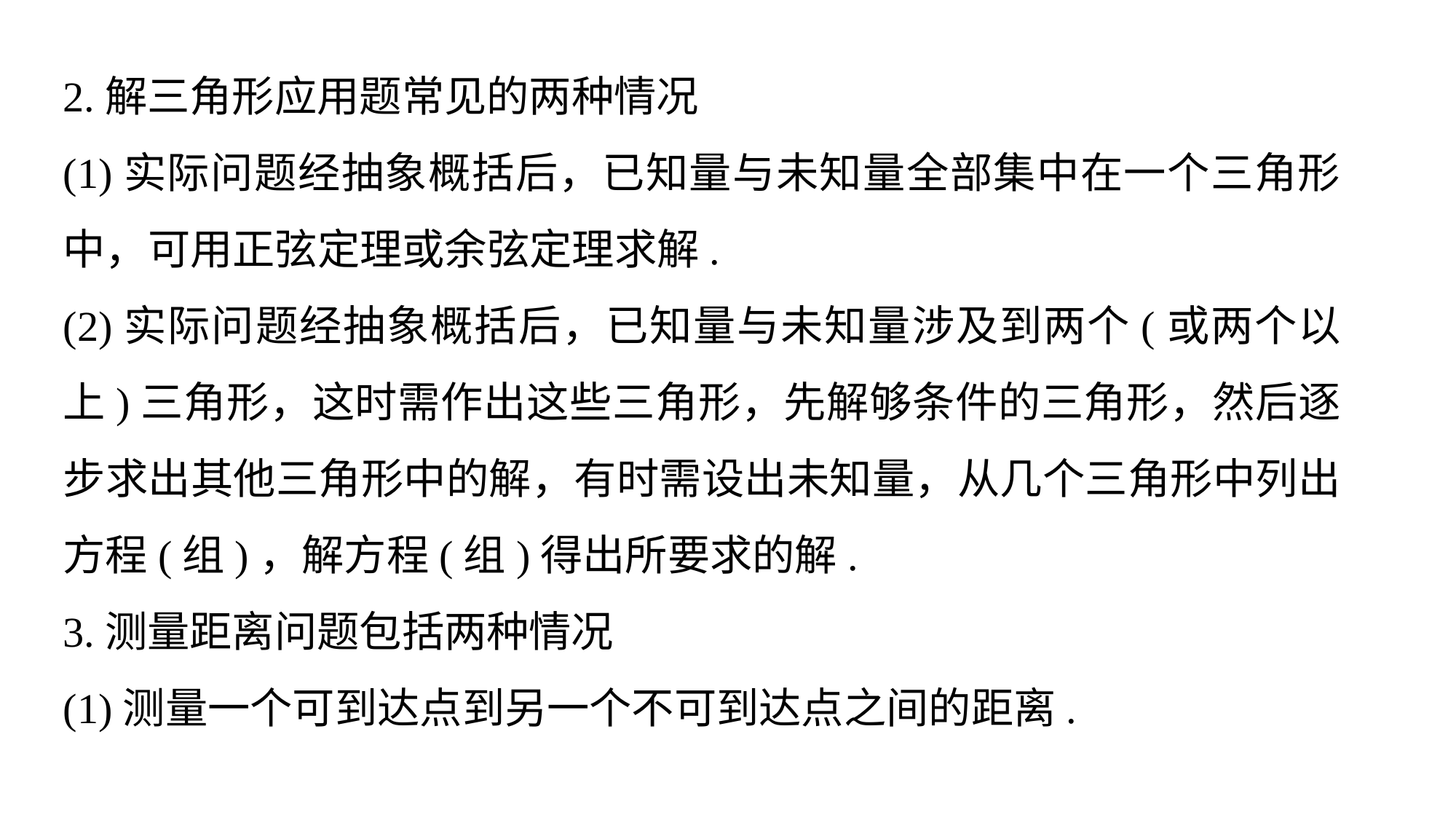

2.解三角形应用题常见的两种情况
(1)实际问题经抽象概括后，已知量与未知量全部集中在一个三角形中，可用正弦定理或余弦定理求解.
(2)实际问题经抽象概括后，已知量与未知量涉及到两个(或两个以上)三角形，这时需作出这些三角形，先解够条件的三角形，然后逐步求出其他三角形中的解，有时需设出未知量，从几个三角形中列出方程(组)，解方程(组)得出所要求的解.
3.测量距离问题包括两种情况
(1)测量一个可到达点到另一个不可到达点之间的距离.